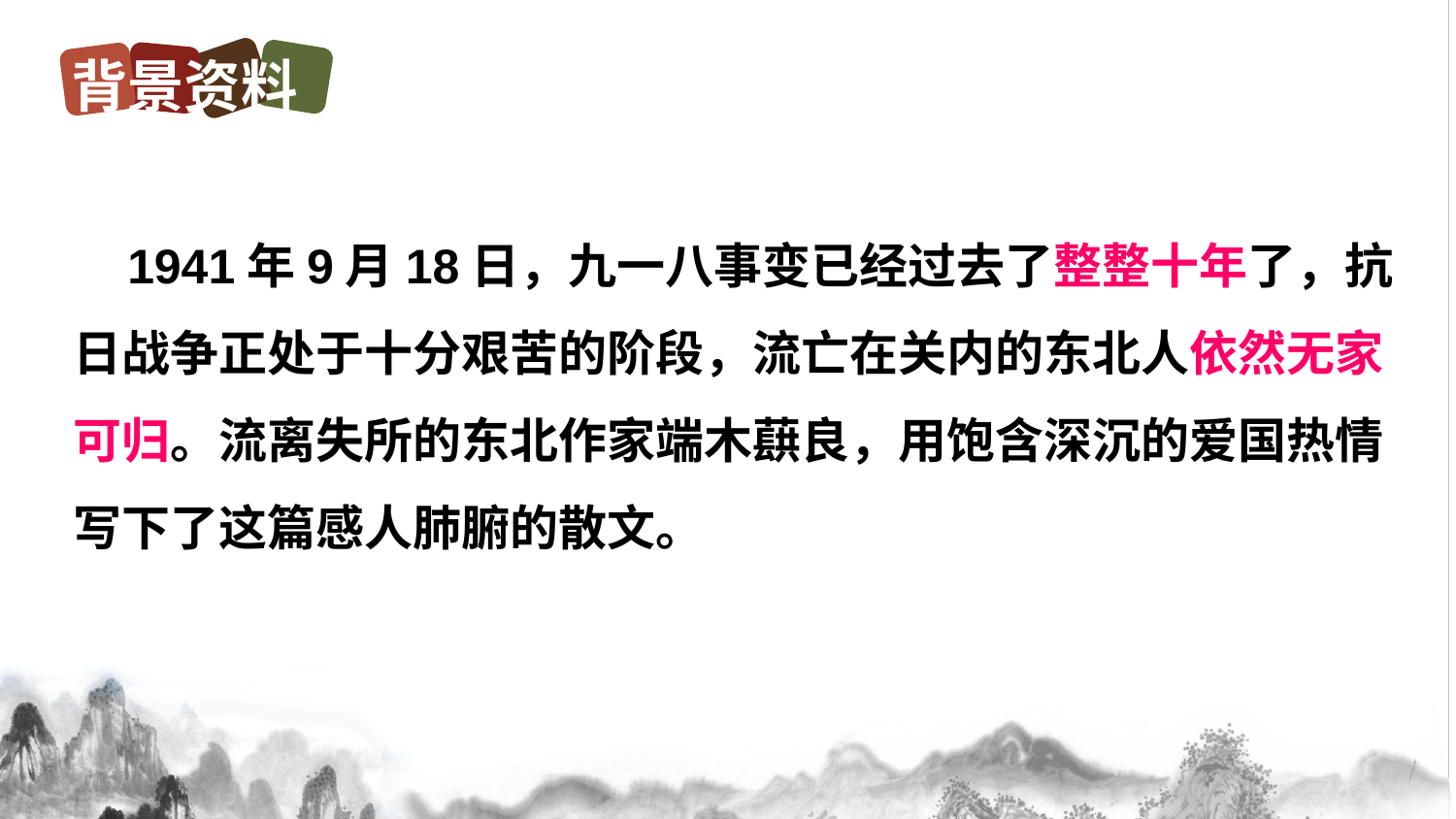

背景资料

    1941年9月18日，九一八事变已经过去了整整十年了，抗日战争正处于十分艰苦的阶段，流亡在关内的东北人依然无家可归。流离失所的东北作家端木蕻良，用饱含深沉的爱国热情写下了这篇感人肺腑的散文。